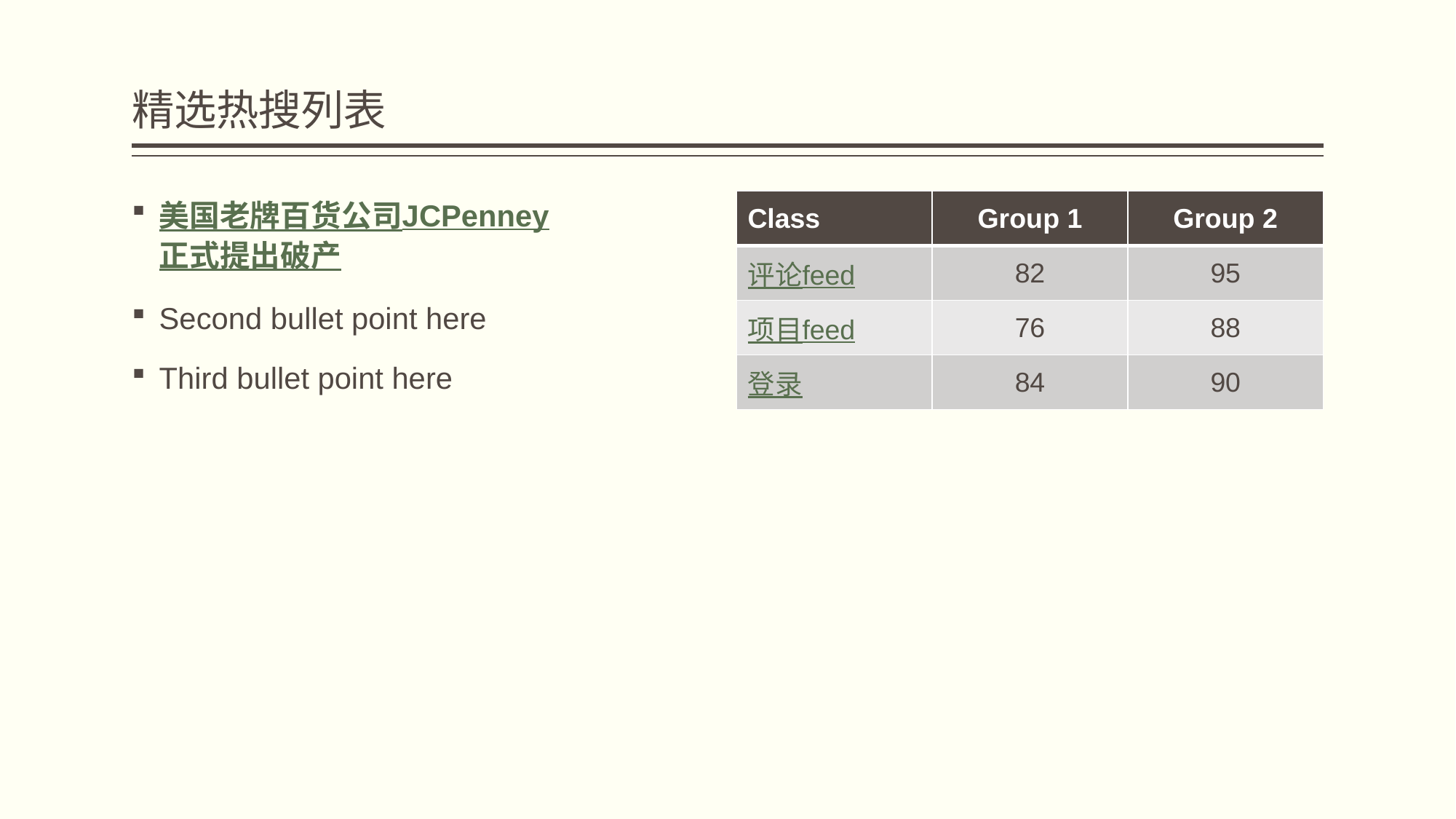

# 精选热搜列表
美国老牌百货公司JCPenney正式提出破产
Second bullet point here
Third bullet point here
| Class | Group 1 | Group 2 |
| --- | --- | --- |
| 评论feed | 82 | 95 |
| 项目feed | 76 | 88 |
| 登录 | 84 | 90 |